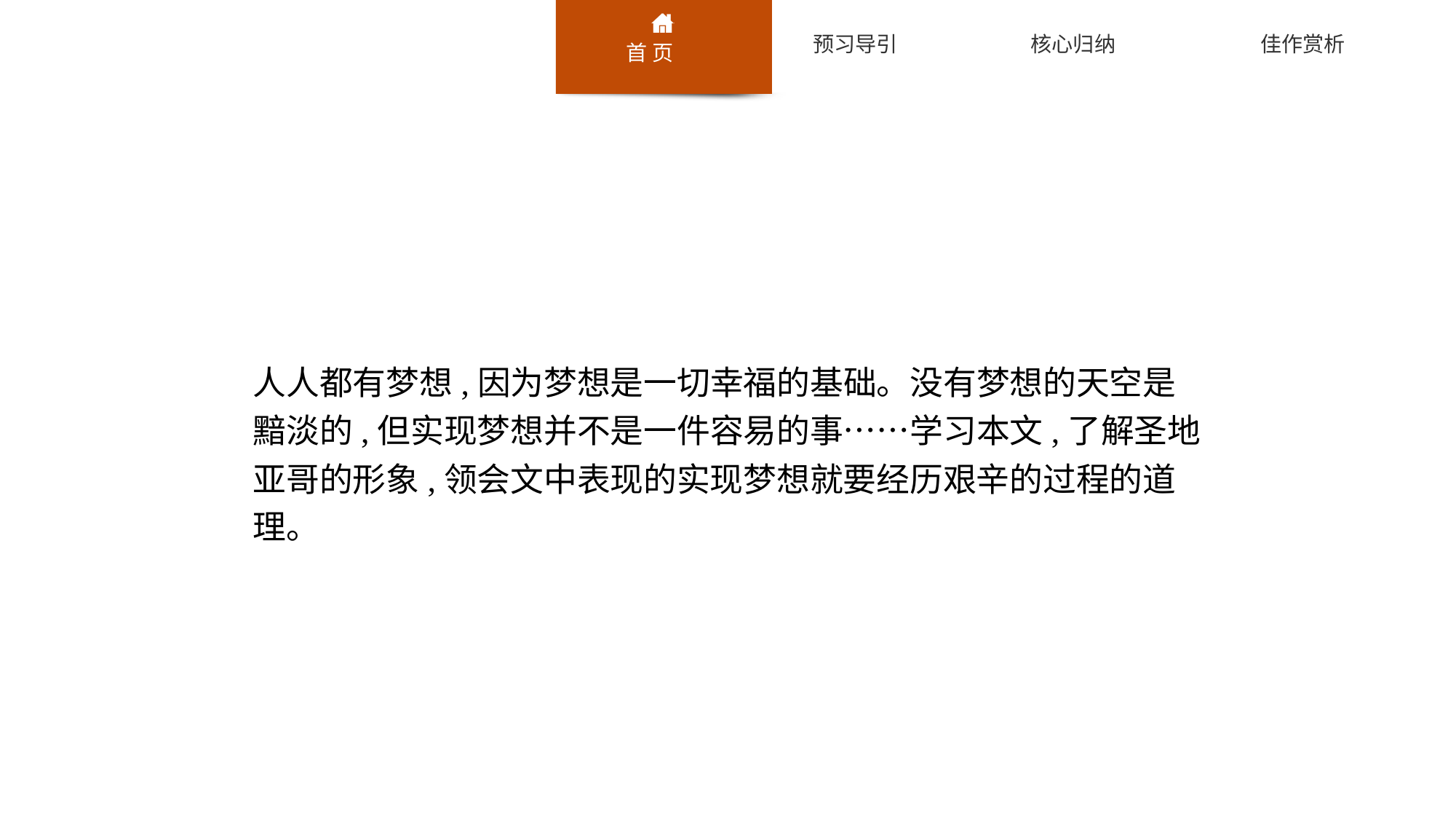

人人都有梦想,因为梦想是一切幸福的基础。没有梦想的天空是黯淡的,但实现梦想并不是一件容易的事……学习本文,了解圣地亚哥的形象,领会文中表现的实现梦想就要经历艰辛的过程的道理。